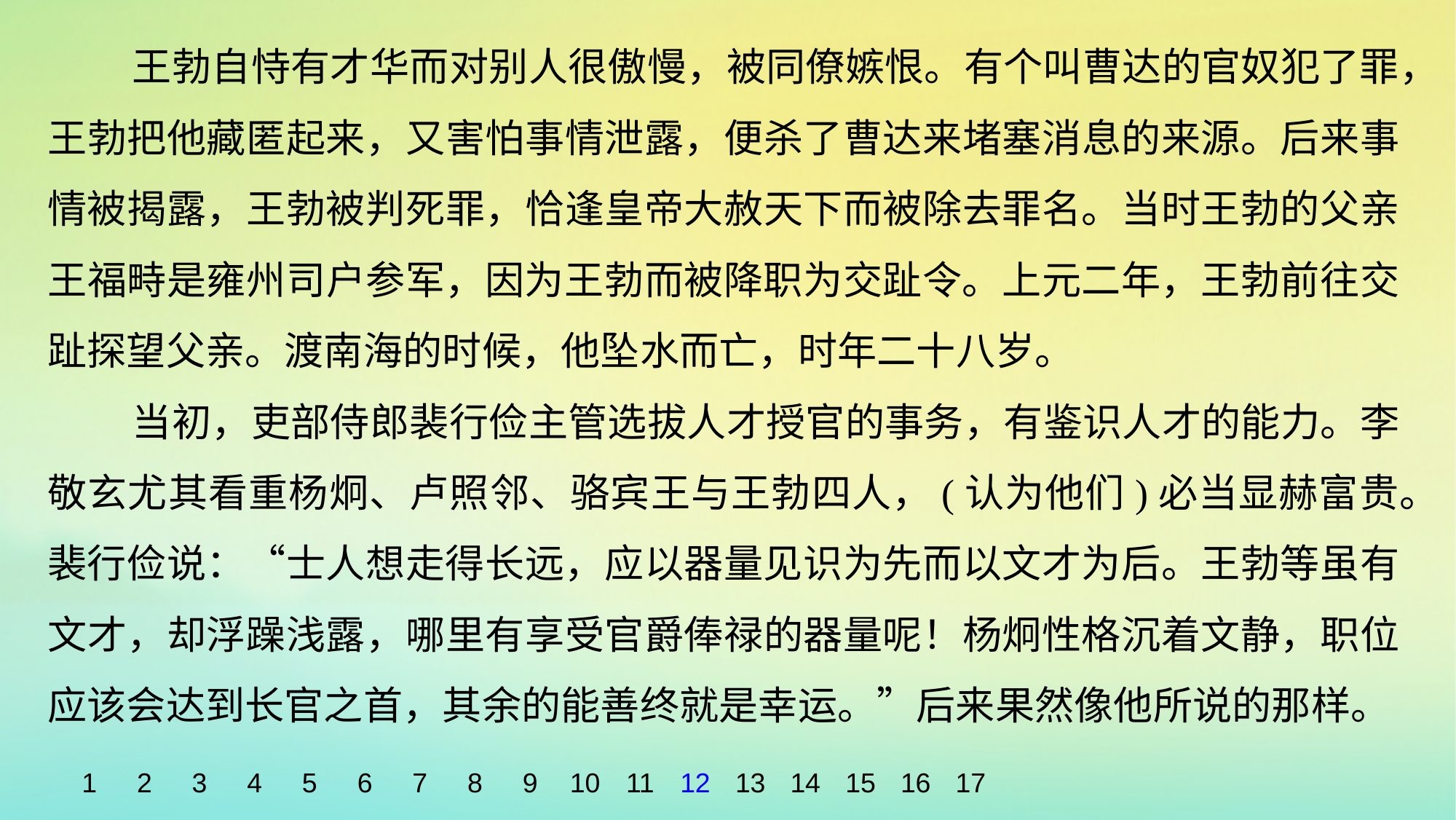

王勃自恃有才华而对别人很傲慢，被同僚嫉恨。有个叫曹达的官奴犯了罪，王勃把他藏匿起来，又害怕事情泄露，便杀了曹达来堵塞消息的来源。后来事情被揭露，王勃被判死罪，恰逢皇帝大赦天下而被除去罪名。当时王勃的父亲王福畤是雍州司户参军，因为王勃而被降职为交趾令。上元二年，王勃前往交趾探望父亲。渡南海的时候，他坠水而亡，时年二十八岁。
当初，吏部侍郎裴行俭主管选拔人才授官的事务，有鉴识人才的能力。李敬玄尤其看重杨炯、卢照邻、骆宾王与王勃四人，(认为他们)必当显赫富贵。裴行俭说：“士人想走得长远，应以器量见识为先而以文才为后。王勃等虽有文才，却浮躁浅露，哪里有享受官爵俸禄的器量呢！杨炯性格沉着文静，职位应该会达到长官之首，其余的能善终就是幸运。”后来果然像他所说的那样。
1
2
3
4
5
6
7
8
9
10
11
12
13
14
15
16
17